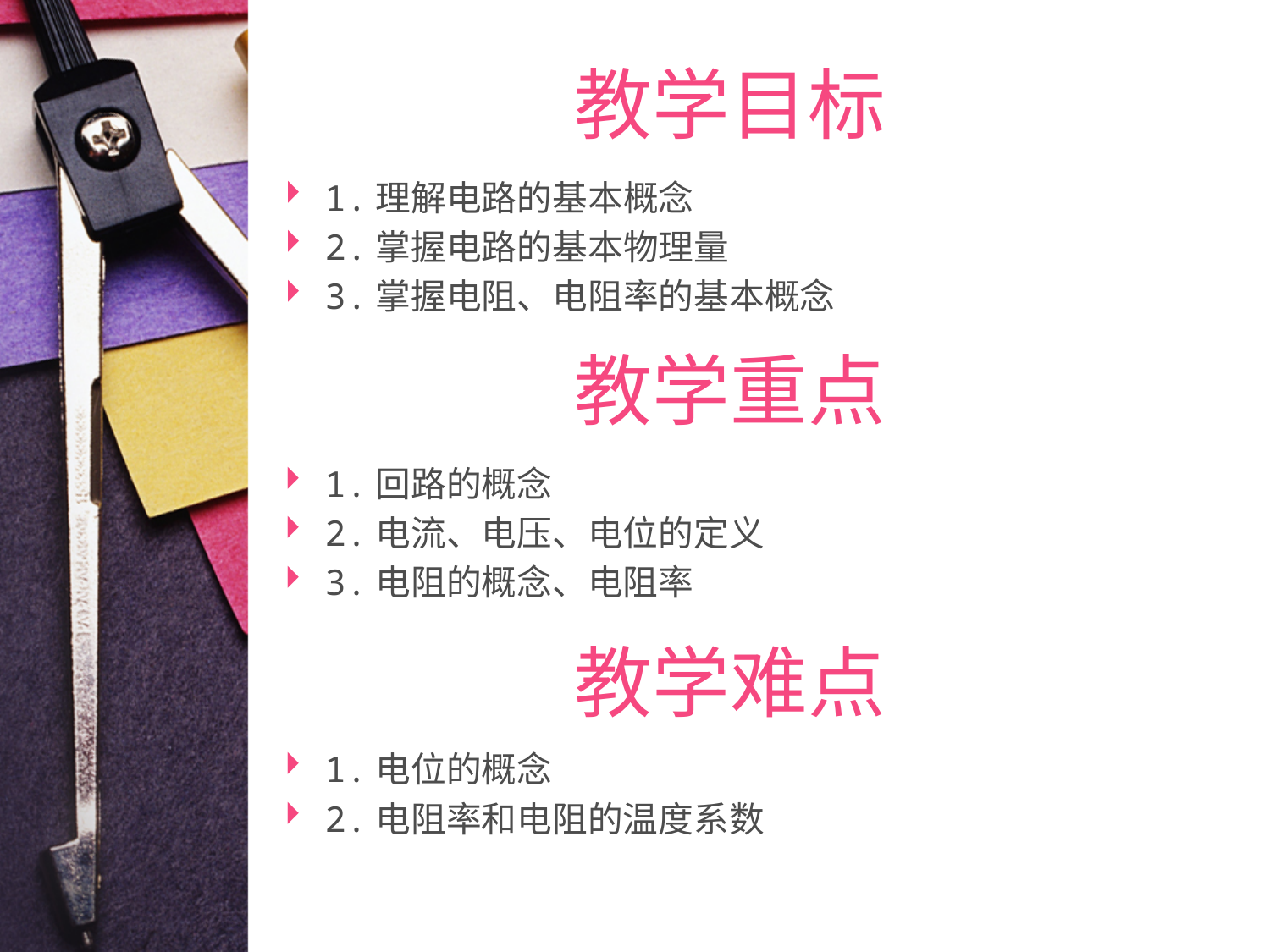

# 教学目标
1.理解电路的基本概念
2.掌握电路的基本物理量
3.掌握电阻、电阻率的基本概念
教学重点
1.回路的概念
2.电流、电压、电位的定义
3.电阻的概念、电阻率
教学难点
1.电位的概念
2.电阻率和电阻的温度系数